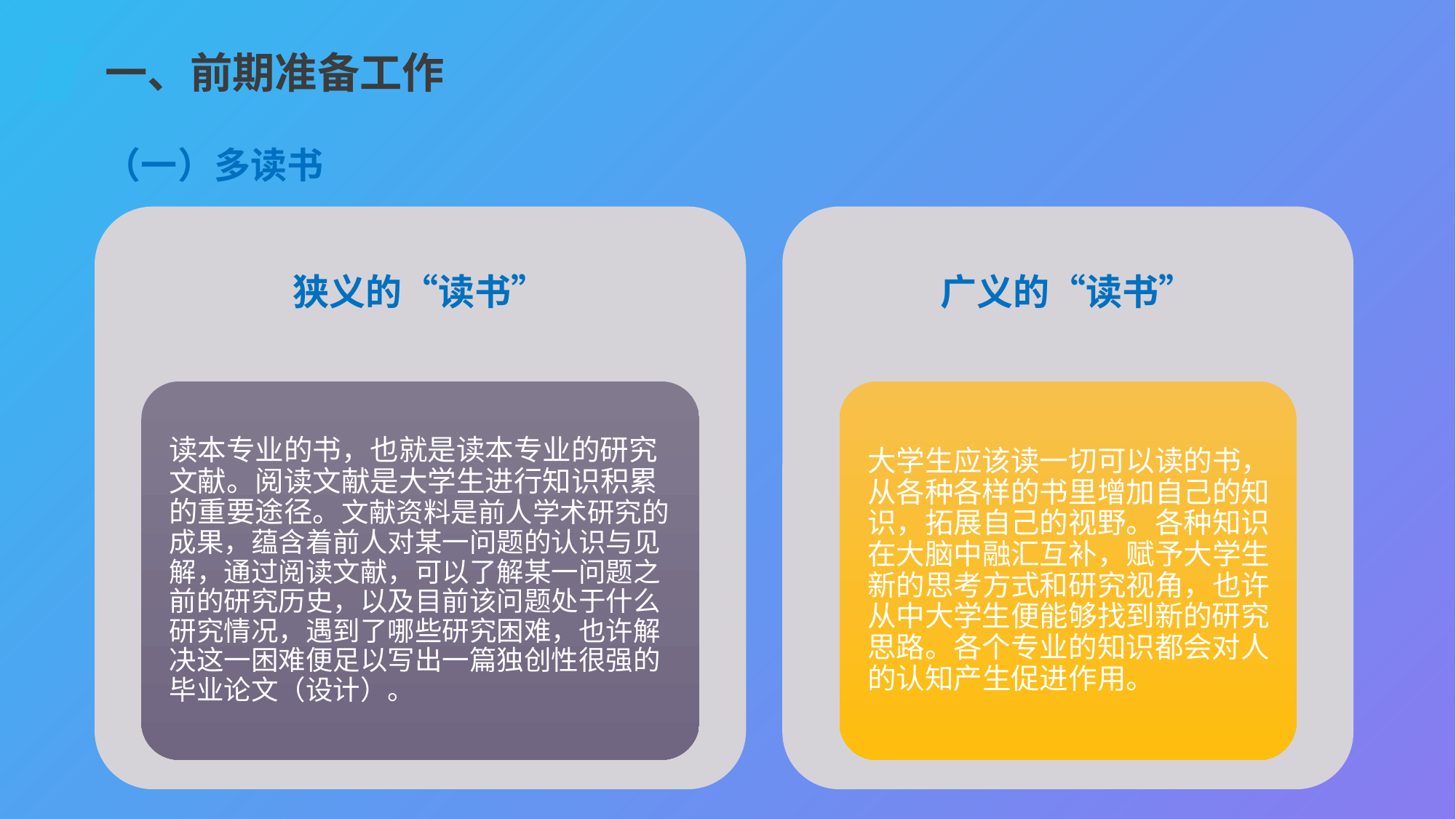

一、前期准备工作
（一）多读书
狭义的“读书”
读本专业的书，也就是读本专业的研究文献。阅读文献是大学生进行知识积累的重要途径。文献资料是前人学术研究的成果，蕴含着前人对某一问题的认识与见解，通过阅读文献，可以了解某一问题之前的研究历史，以及目前该问题处于什么研究情况，遇到了哪些研究困难，也许解决这一困难便足以写出一篇独创性很强的毕业论文（设计）。
广义的“读书”
大学生应该读一切可以读的书，从各种各样的书里增加自己的知识，拓展自己的视野。各种知识在大脑中融汇互补，赋予大学生新的思考方式和研究视角，也许从中大学生便能够找到新的研究思路。各个专业的知识都会对人的认知产生促进作用。